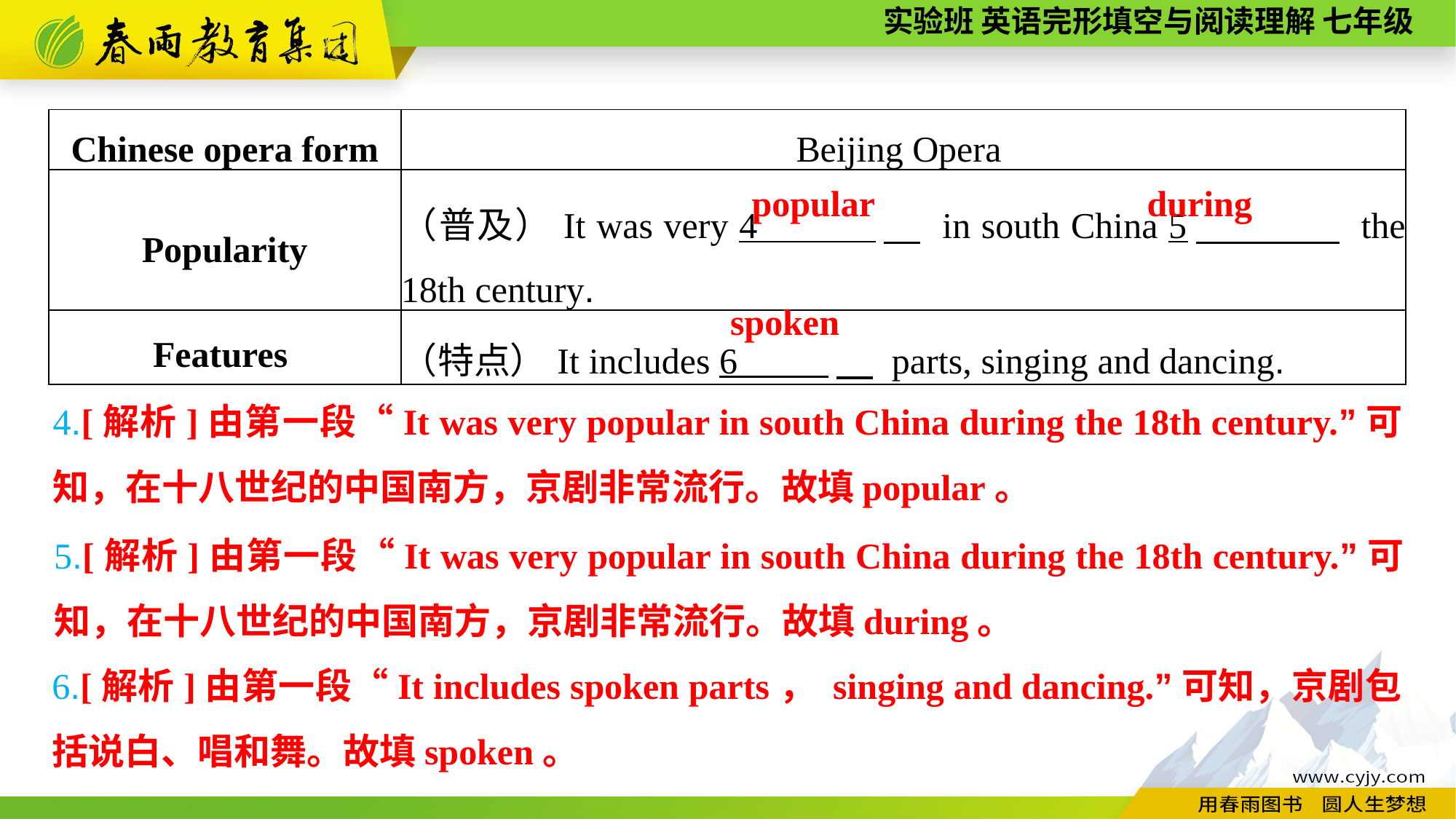

| Chinese opera form | Beijing Opera |
| --- | --- |
| Popularity | （普及）It was very 4 　 in south China 5　 the 18th century. |
| Features | （特点）It includes 6 　 parts, singing and dancing. |
during
popular
spoken
4.[解析]由第一段“It was very popular in south China during the 18th century.”可知，在十八世纪的中国南方，京剧非常流行。故填popular。
5.[解析]由第一段“It was very popular in south China during the 18th century.”可知，在十八世纪的中国南方，京剧非常流行。故填during。
6.[解析]由第一段“It includes spoken parts， singing and dancing.”可知，京剧包括说白、唱和舞。故填spoken。